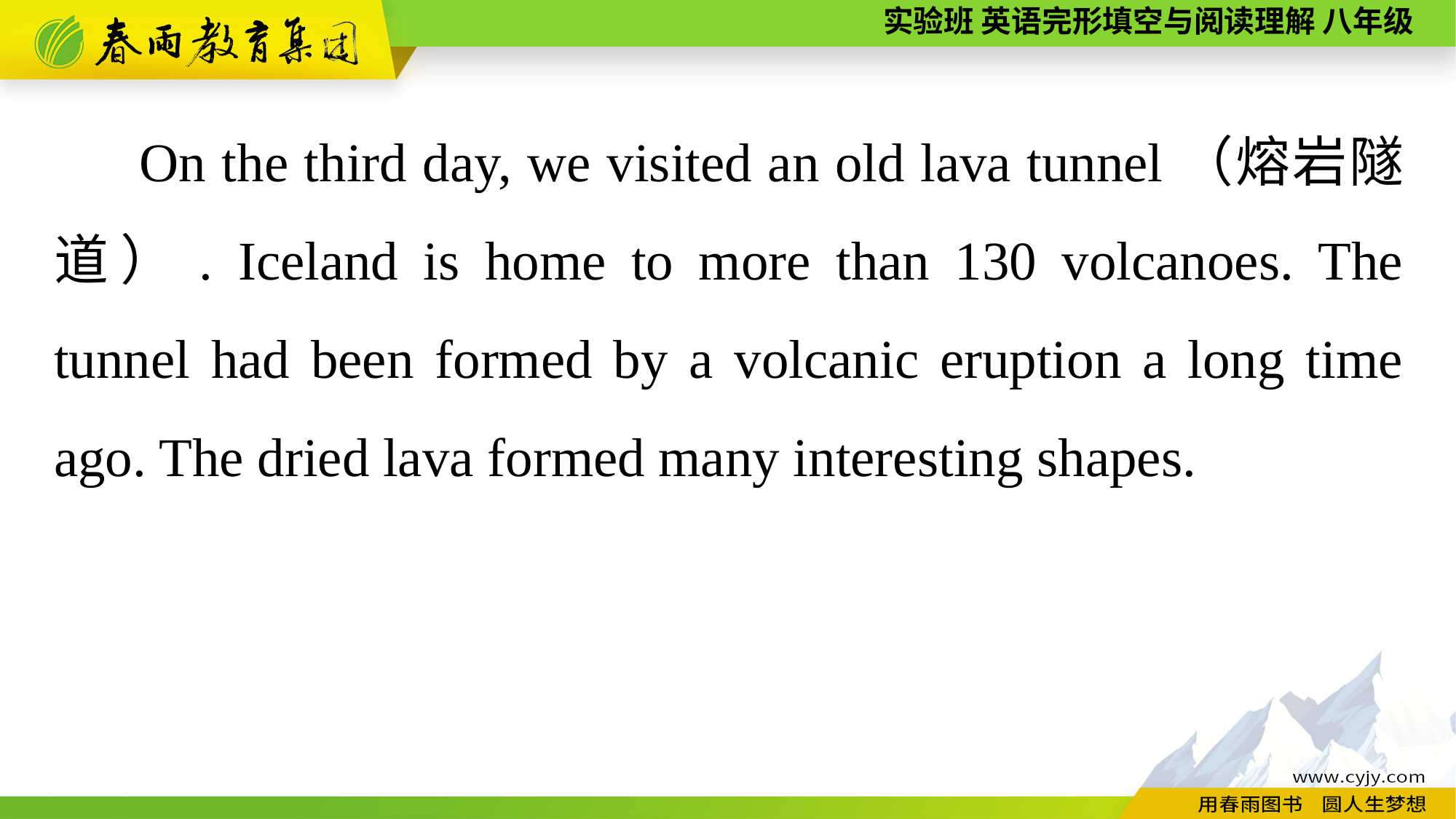

On the third day, we visited an old lava tunnel（熔岩隧道）. Iceland is home to more than 130 volcanoes. The tunnel had been formed by a volcanic eruption a long time ago. The dried lava formed many interesting shapes.